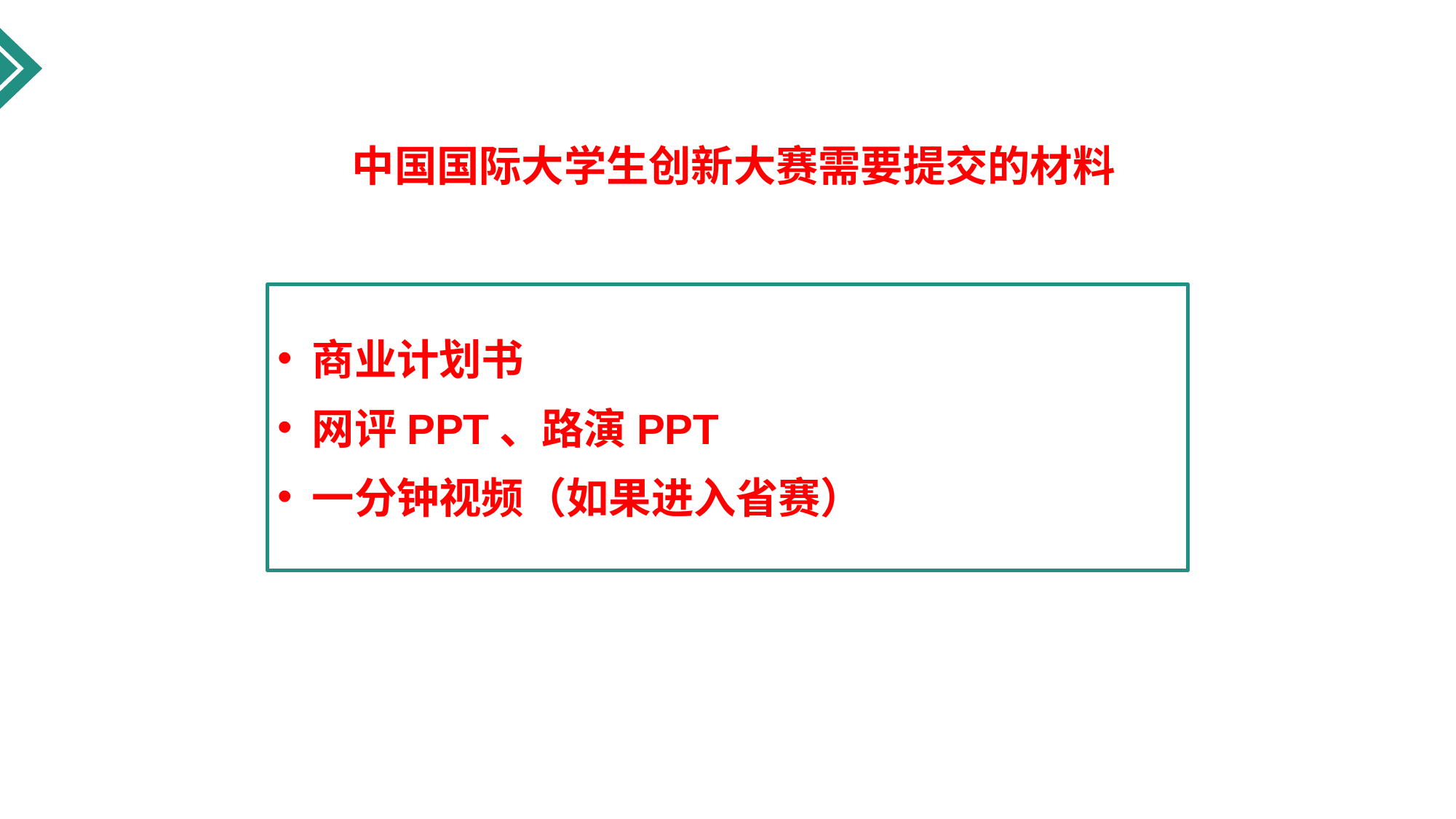

# 中国国际大学生创新大赛需要提交的材料
商业计划书
网评PPT、路演PPT
一分钟视频（如果进入省赛）